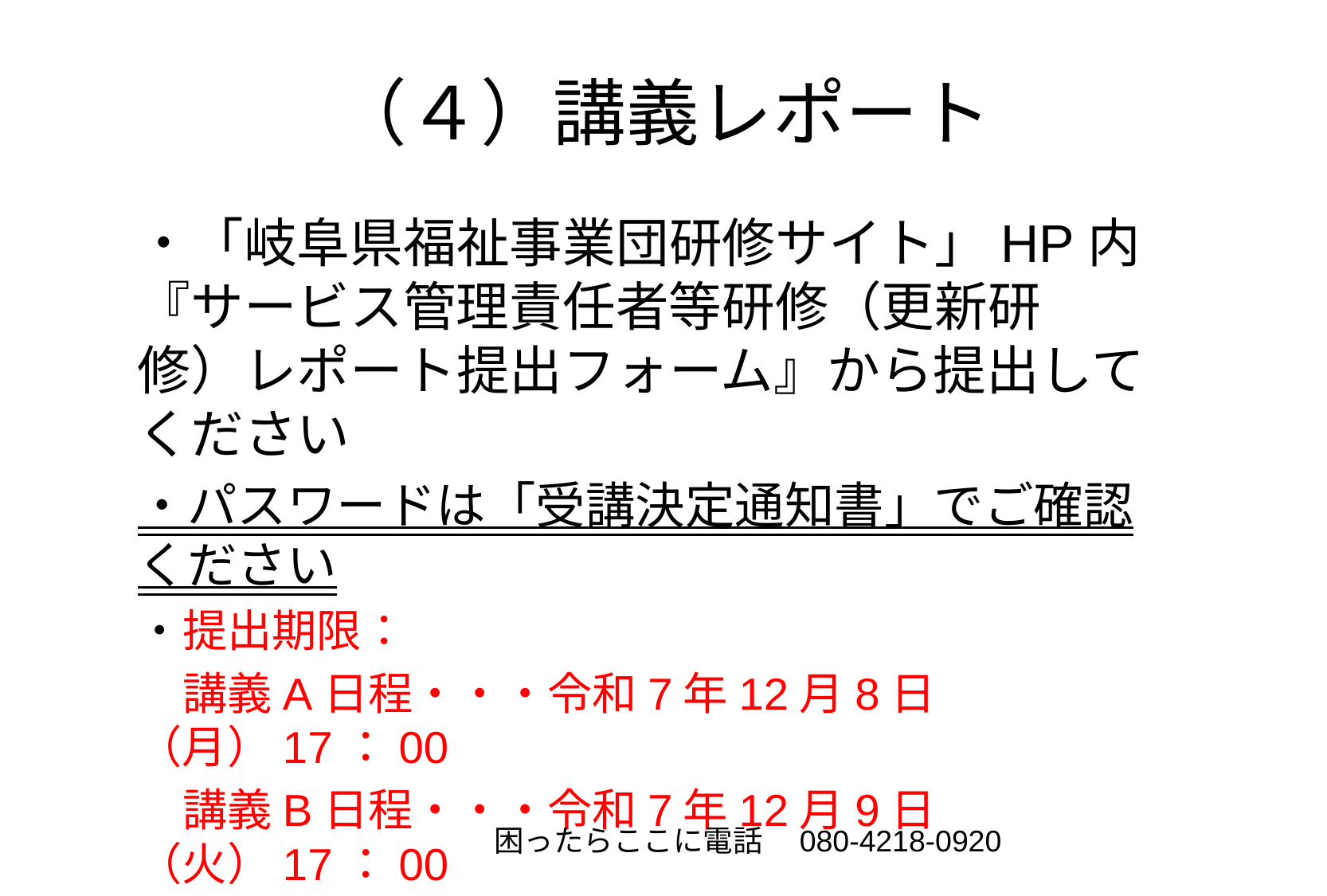

# （４）講義レポート
・「岐阜県福祉事業団研修サイト」HP内『サービス管理責任者等研修（更新研修）レポート提出フォーム』から提出してください
・パスワードは「受講決定通知書」でご確認ください
・提出期限：
　講義A日程・・・令和7年12月8日（月）17：00
　講義B日程・・・令和7年12月9日（火）17：00
困ったらここに電話　080-4218-0920